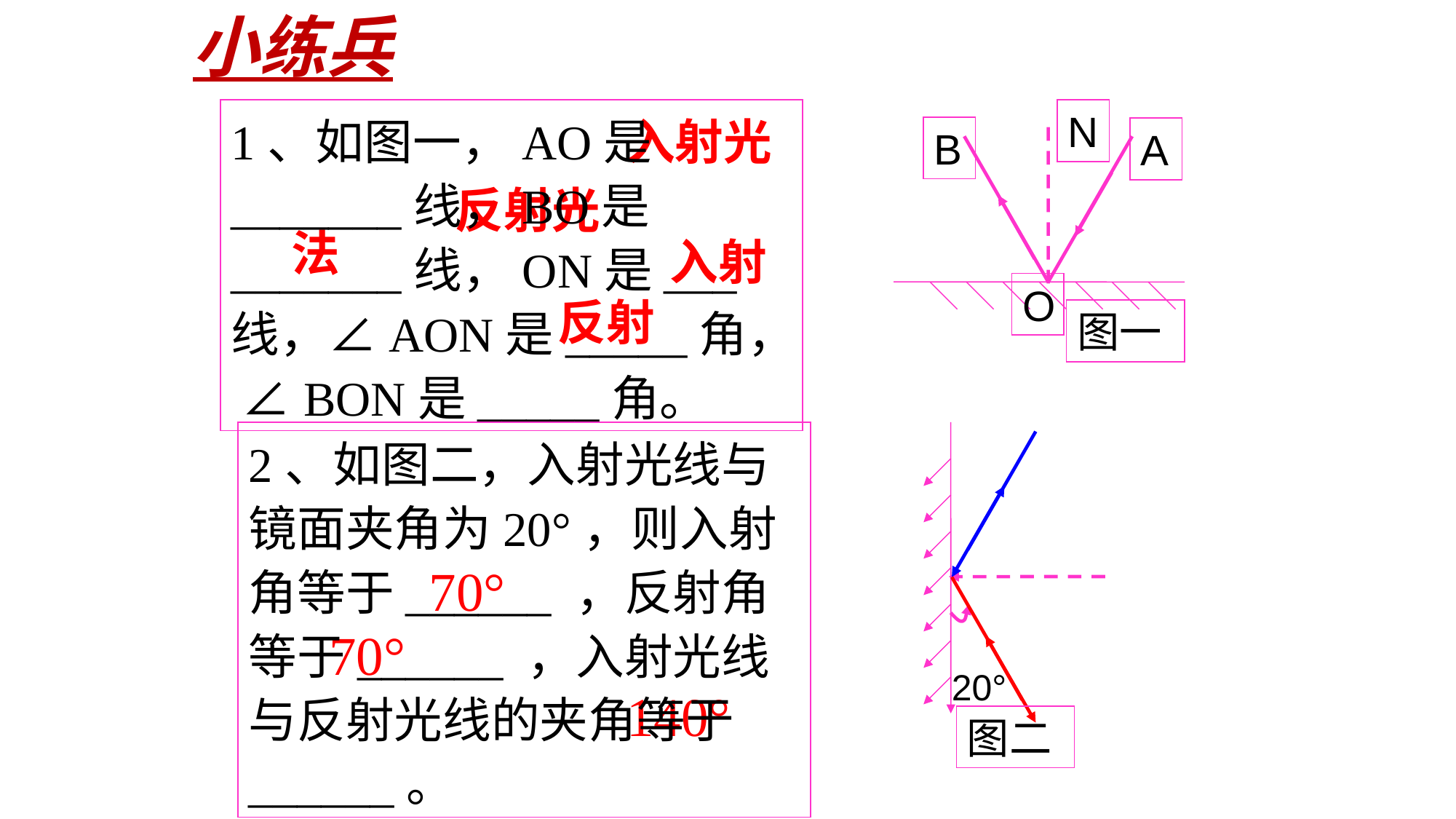

小练兵
1、如图一，AO是_______线，BO是_______线，ON是___线，∠AON是_____角， ∠ BON是_____角。
N
B
A

O

图一
入射光
反射光
法
入射
反射

20°
图二
2、如图二，入射光线与镜面夹角为20°，则入射角等于______ ，反射角等于______ ，入射光线与反射光线的夹角等于______。
70°
70°
140°